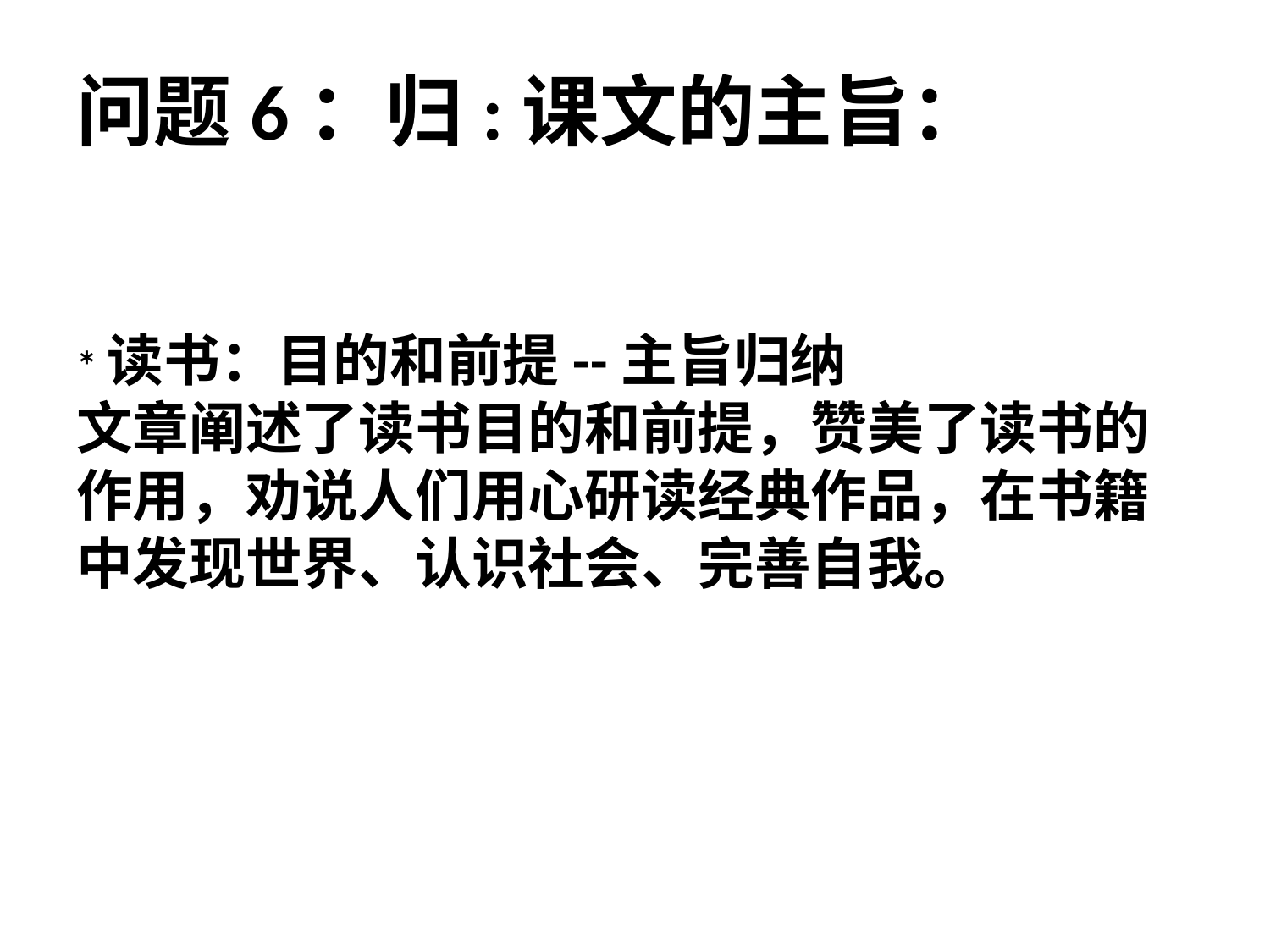

# 问题6：归:课文的主旨： *读书：目的和前提--主旨归纳 文章阐述了读书目的和前提，赞美了读书的作用，劝说人们用心研读经典作品，在书籍中发现世界、认识社会、完善自我。